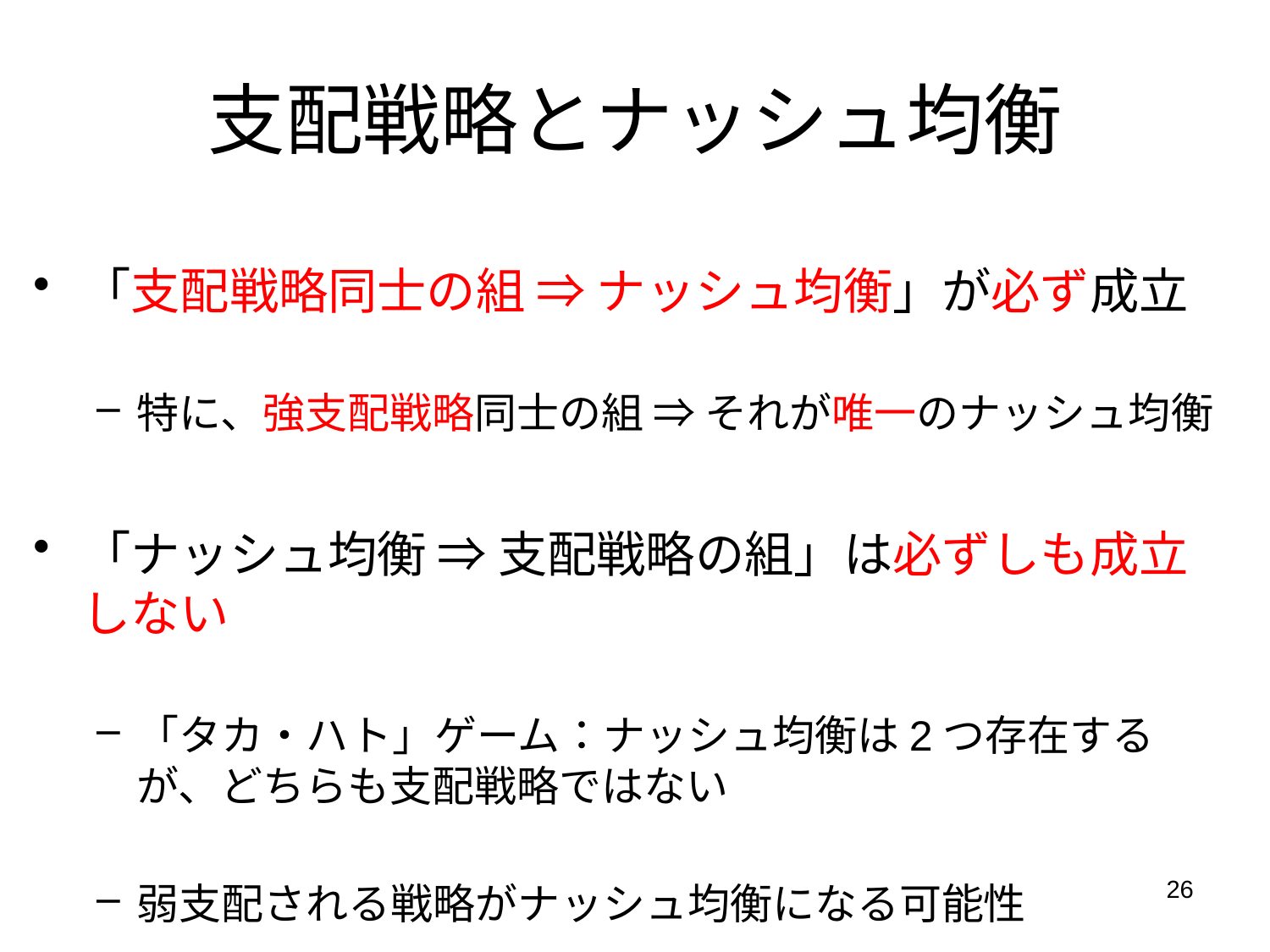

# 支配戦略とナッシュ均衡
「支配戦略同士の組 ⇒ ナッシュ均衡」が必ず成立

特に、強支配戦略同士の組 ⇒ それが唯一のナッシュ均衡

「ナッシュ均衡 ⇒ 支配戦略の組」は必ずしも成立しない

「タカ・ハト」ゲーム：ナッシュ均衡は2つ存在するが、どちらも支配戦略ではない

弱支配される戦略がナッシュ均衡になる可能性
26